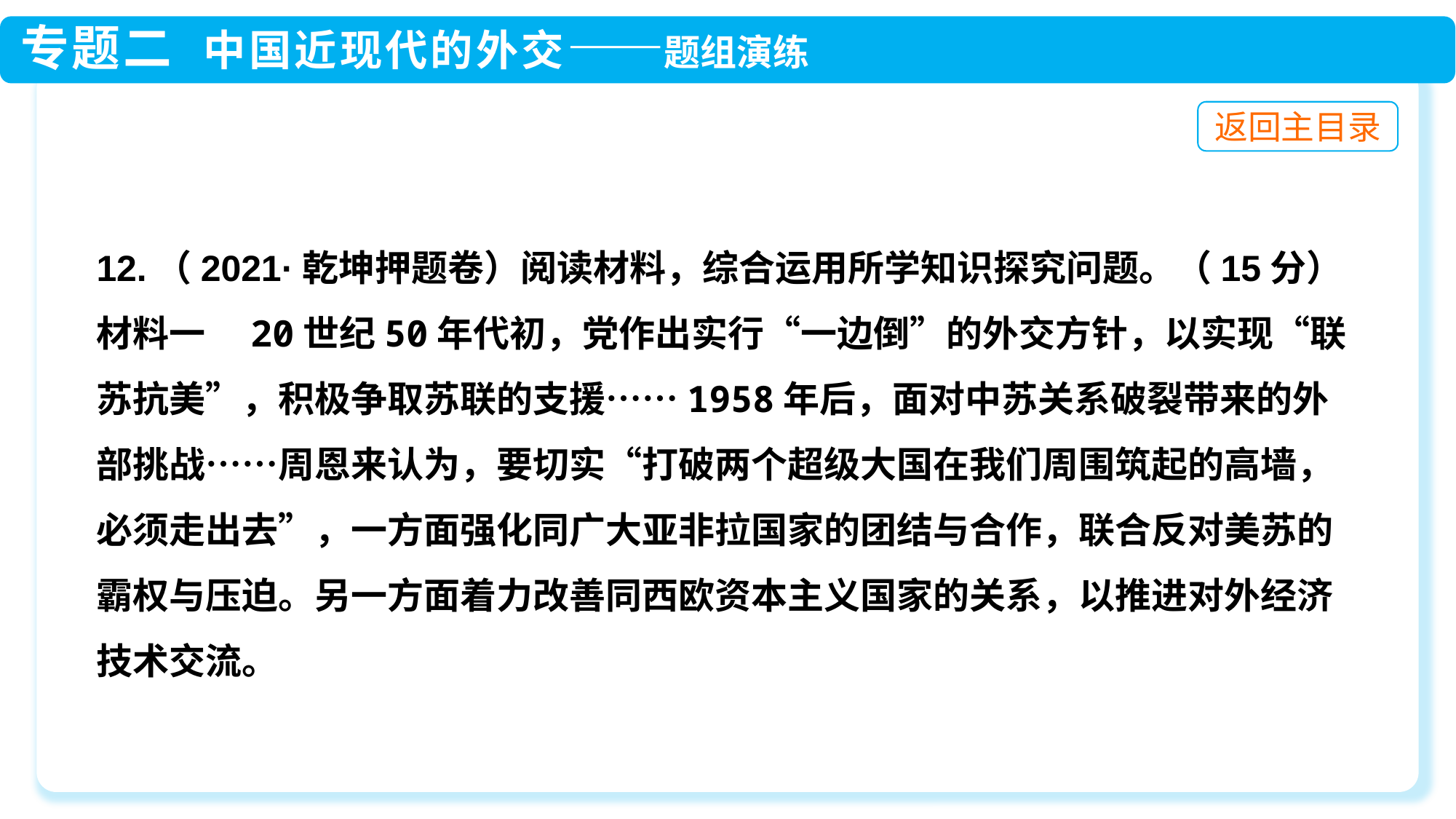

12.（2021·乾坤押题卷）阅读材料，综合运用所学知识探究问题。（15分）
材料一　20世纪50年代初，党作出实行“一边倒”的外交方针，以实现“联苏抗美”，积极争取苏联的支援……1958年后，面对中苏关系破裂带来的外部挑战……周恩来认为，要切实“打破两个超级大国在我们周围筑起的高墙，必须走出去”，一方面强化同广大亚非拉国家的团结与合作，联合反对美苏的霸权与压迫。另一方面着力改善同西欧资本主义国家的关系，以推进对外经济技术交流。